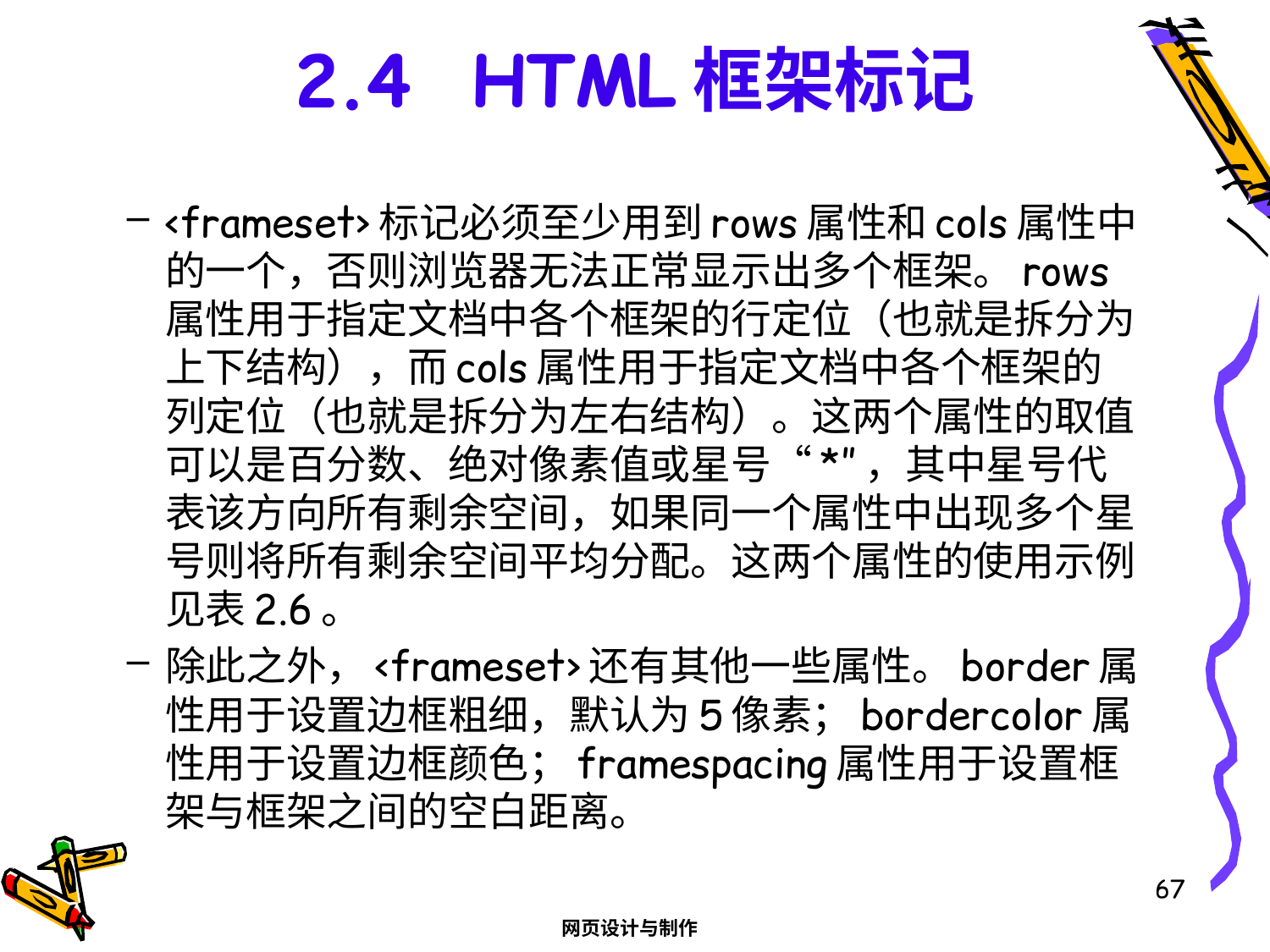

# 2.4  HTML框架标记
<frameset>标记必须至少用到rows属性和cols属性中的一个，否则浏览器无法正常显示出多个框架。rows属性用于指定文档中各个框架的行定位（也就是拆分为上下结构），而cols属性用于指定文档中各个框架的列定位（也就是拆分为左右结构）。这两个属性的取值可以是百分数、绝对像素值或星号“*”，其中星号代表该方向所有剩余空间，如果同一个属性中出现多个星号则将所有剩余空间平均分配。这两个属性的使用示例见表2.6。
除此之外，<frameset>还有其他一些属性。border属性用于设置边框粗细，默认为5像素；bordercolor属性用于设置边框颜色；framespacing属性用于设置框架与框架之间的空白距离。
67
网页设计与制作